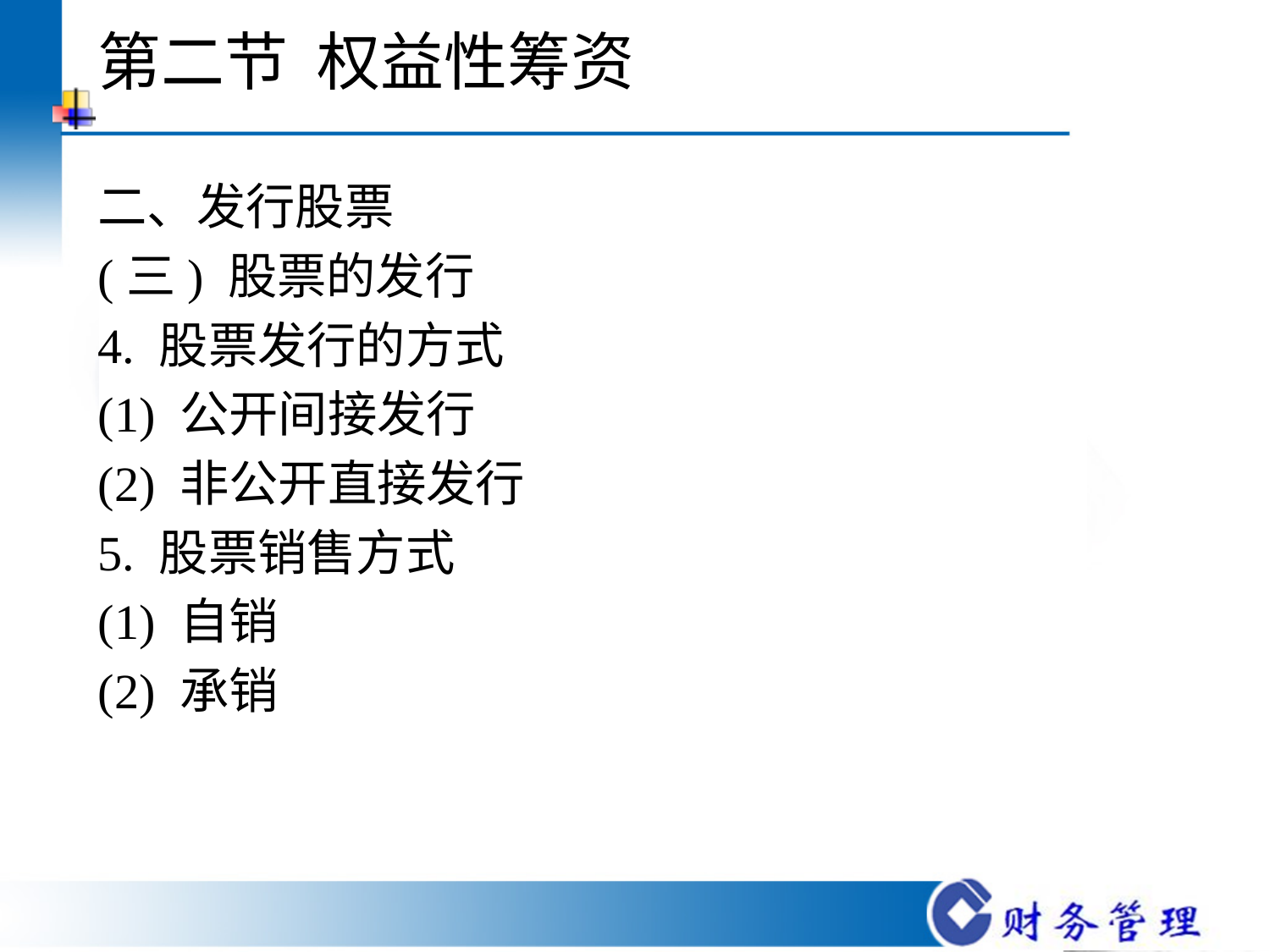

# 第二节  权益性筹资
二、发行股票
(三) 股票的发行
4. 股票发行的方式
(1) 公开间接发行
(2) 非公开直接发行
5. 股票销售方式
(1) 自销
(2) 承销

21